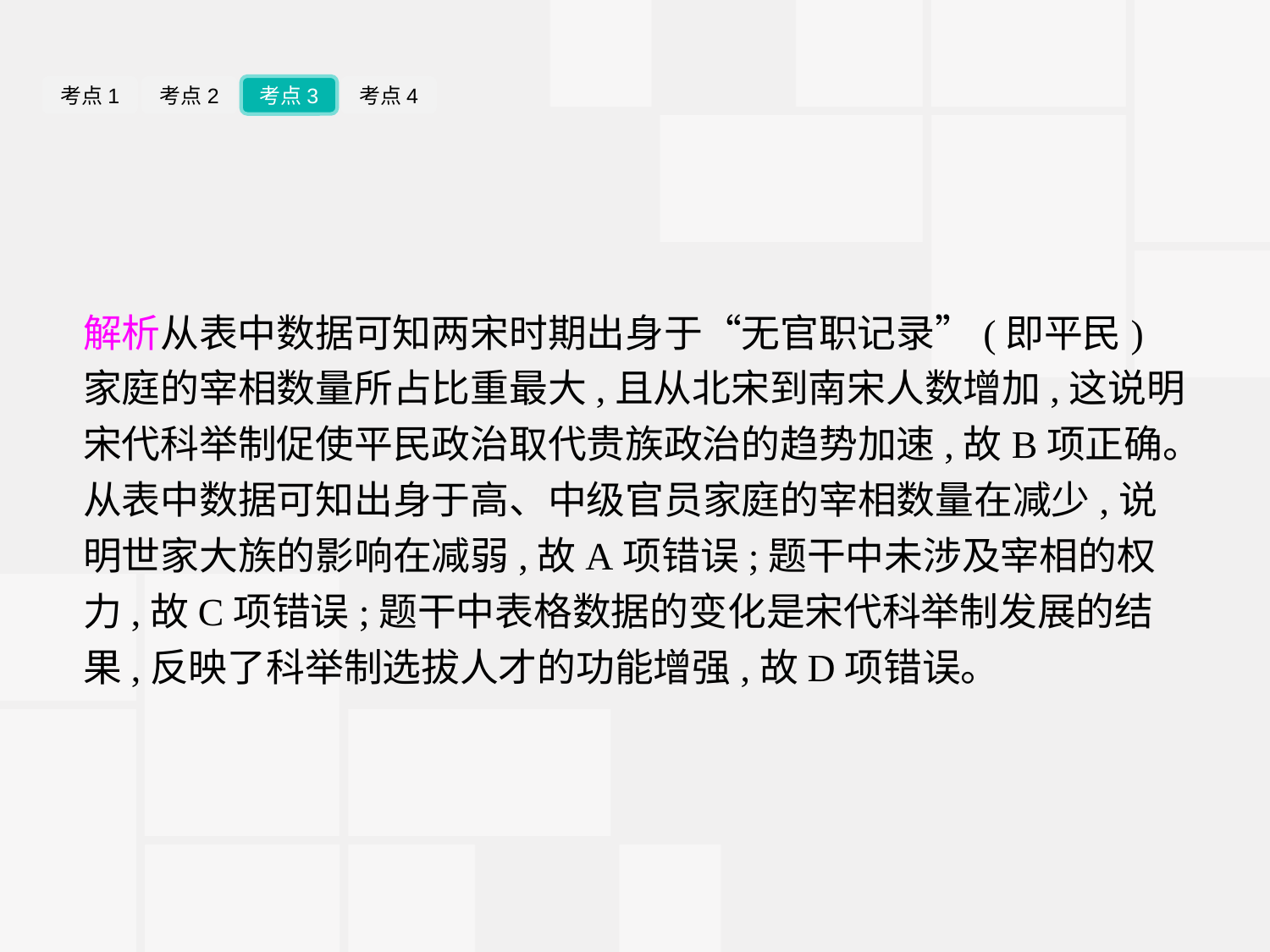

考点1
考点2
考点3
考点4
解析从表中数据可知两宋时期出身于“无官职记录”(即平民)家庭的宰相数量所占比重最大,且从北宋到南宋人数增加,这说明宋代科举制促使平民政治取代贵族政治的趋势加速,故B项正确。从表中数据可知出身于高、中级官员家庭的宰相数量在减少,说明世家大族的影响在减弱,故A项错误;题干中未涉及宰相的权力,故C项错误;题干中表格数据的变化是宋代科举制发展的结果,反映了科举制选拔人才的功能增强,故D项错误。